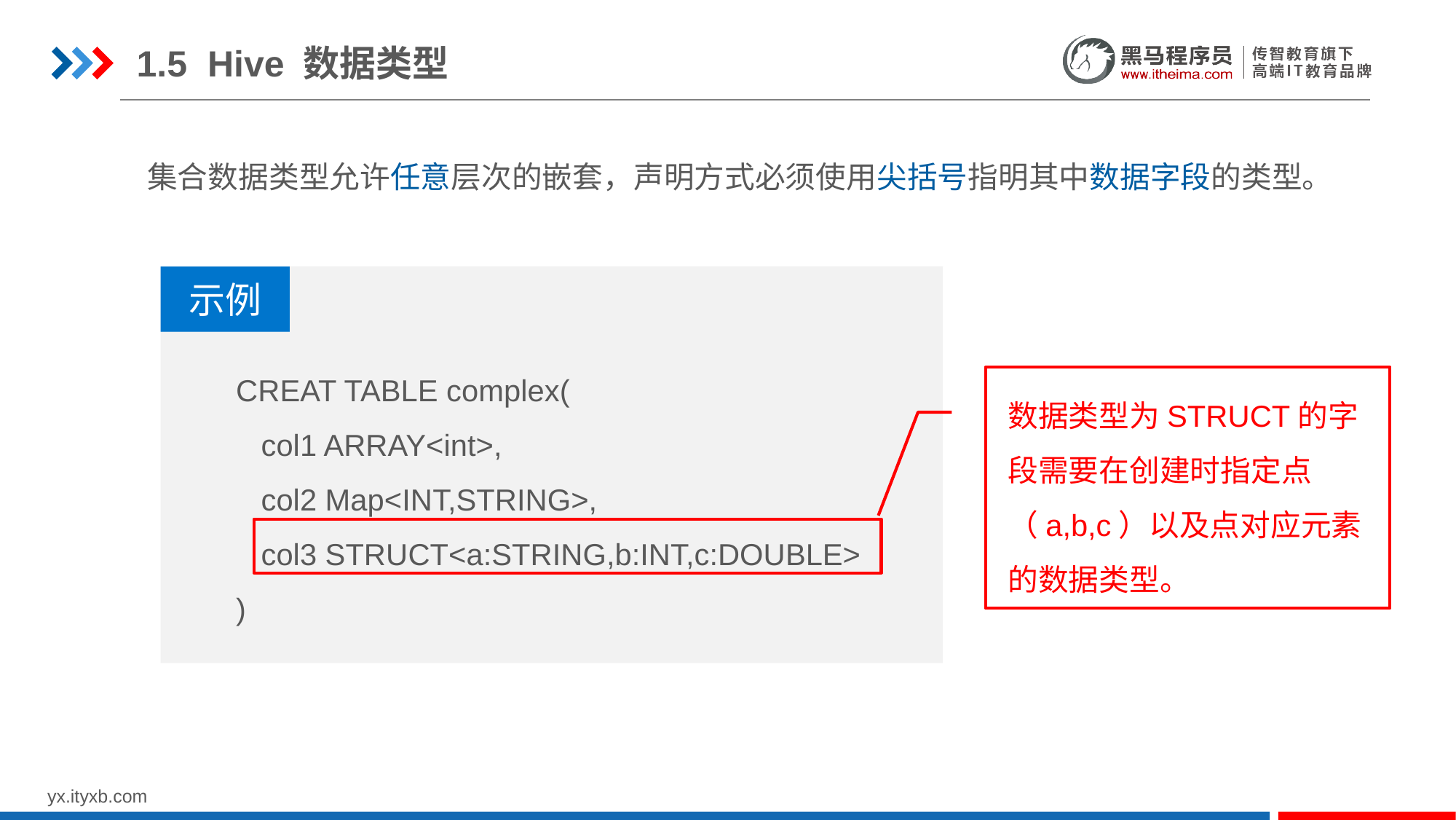

1.5  Hive 数据类型
集合数据类型允许任意层次的嵌套，声明方式必须使用尖括号指明其中数据字段的类型。

CREAT TABLE complex(
   col1 ARRAY<int>,
   col2 Map<INT,STRING>,
   col3 STRUCT<a:STRING,b:INT,c:DOUBLE>
)
示例

数据类型为STRUCT的字段需要在创建时指定点（a,b,c）以及点对应元素的数据类型。